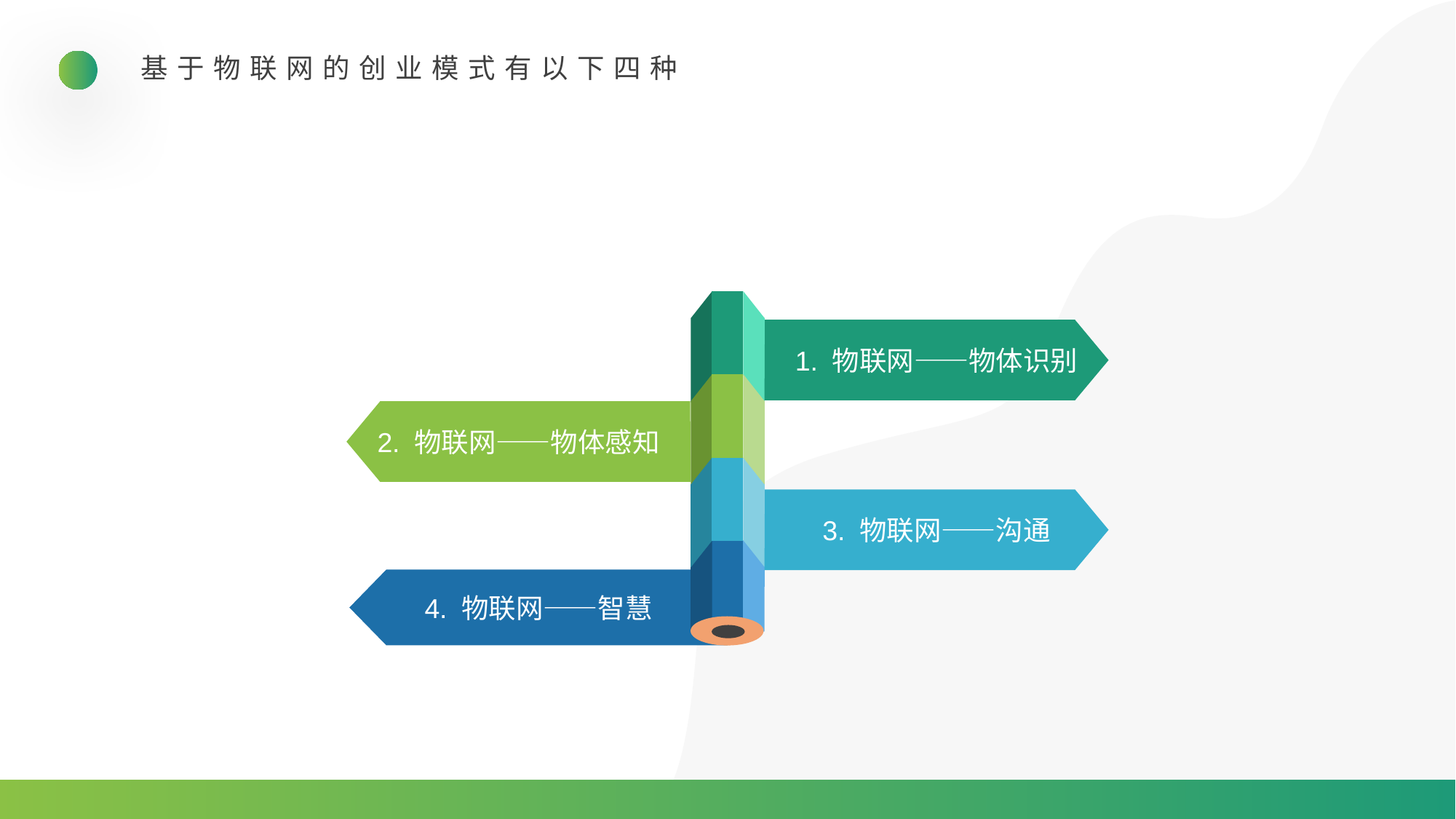

基于物联网的创业模式有以下四种

1. 物联网——物体识别

2. 物联网——物体感知

3. 物联网——沟通

4. 物联网——智慧